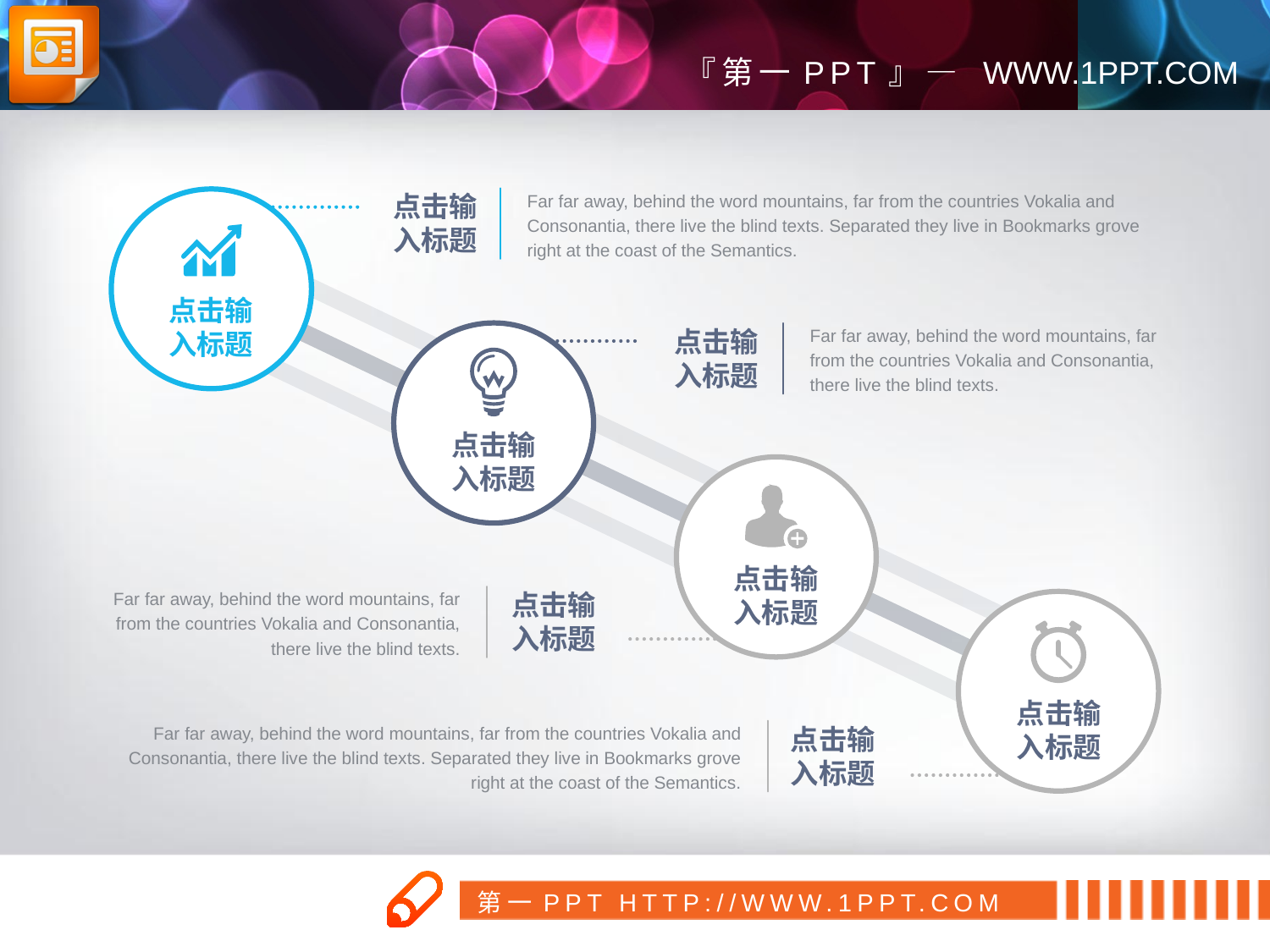

Far far away, behind the word mountains, far from the countries Vokalia and Consonantia, there live the blind texts. Separated they live in Bookmarks grove right at the coast of the Semantics.
点击输
入标题

点击输
入标题

点击输
入标题
Far far away, behind the word mountains, far from the countries Vokalia and Consonantia, there live the blind texts.
点击输
入标题

点击输
入标题

Far far away, behind the word mountains, far from the countries Vokalia and Consonantia, there live the blind texts.
点击输
入标题

点击输
入标题

Far far away, behind the word mountains, far from the countries Vokalia and Consonantia, there live the blind texts. Separated they live in Bookmarks grove right at the coast of the Semantics.
点击输
入标题